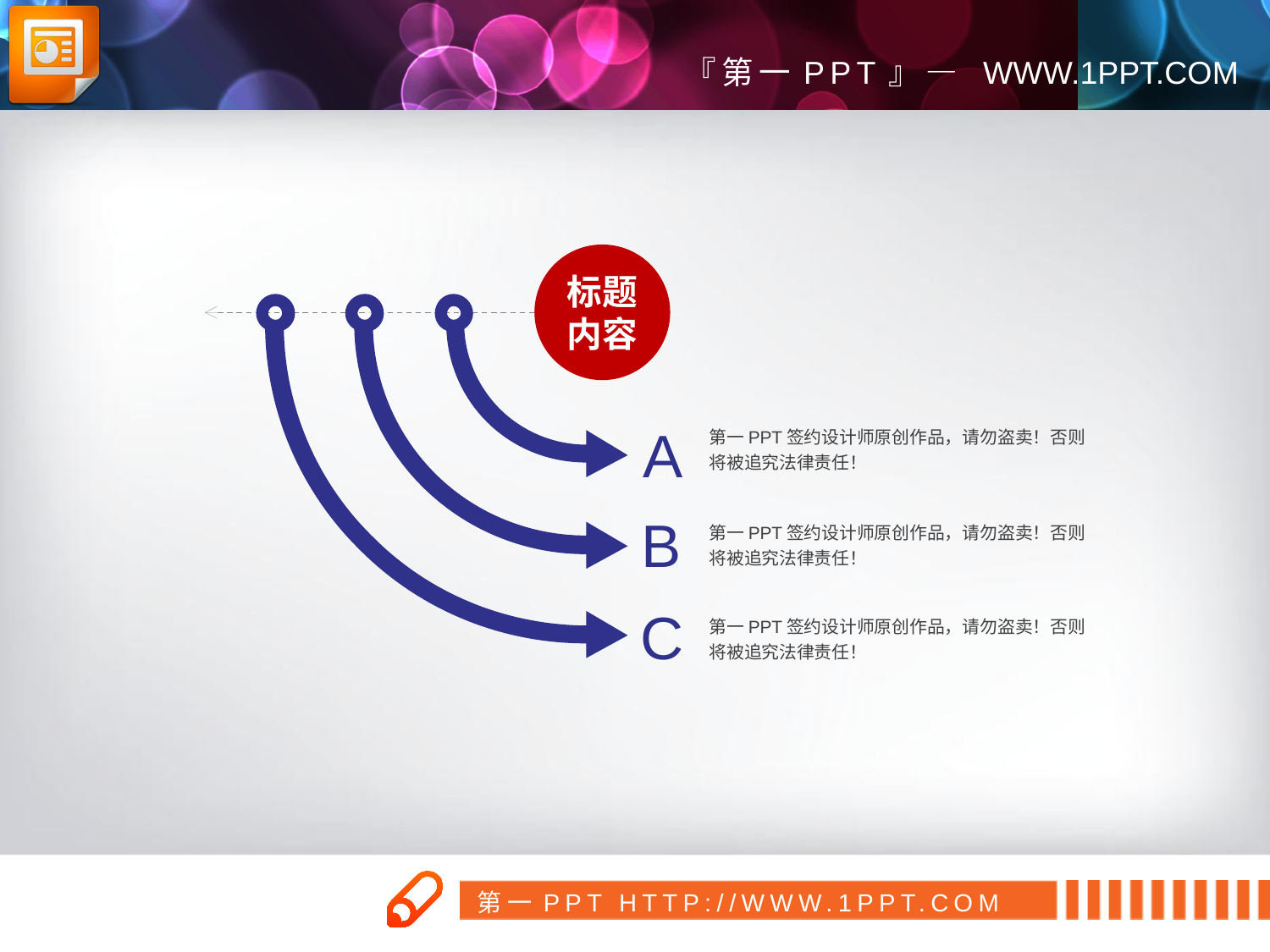

标题内容

A
第一PPT签约设计师原创作品，请勿盗卖！否则将被追究法律责任！
B
第一PPT签约设计师原创作品，请勿盗卖！否则将被追究法律责任！
C
第一PPT签约设计师原创作品，请勿盗卖！否则将被追究法律责任！